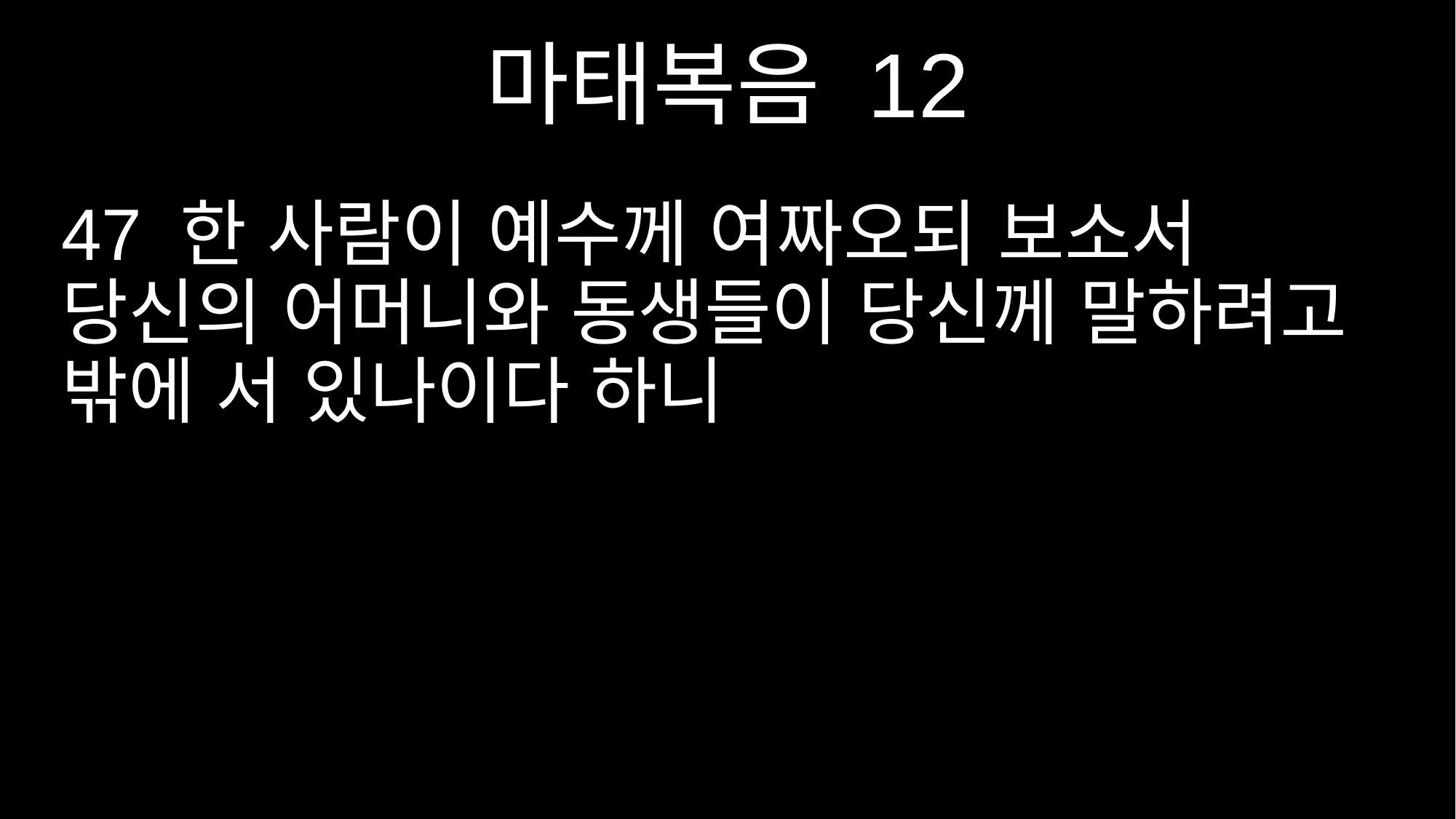

마태복음 12
47 한 사람이 예수께 여짜오되 보소서 당신의 어머니와 동생들이 당신께 말하려고 밖에 서 있나이다 하니